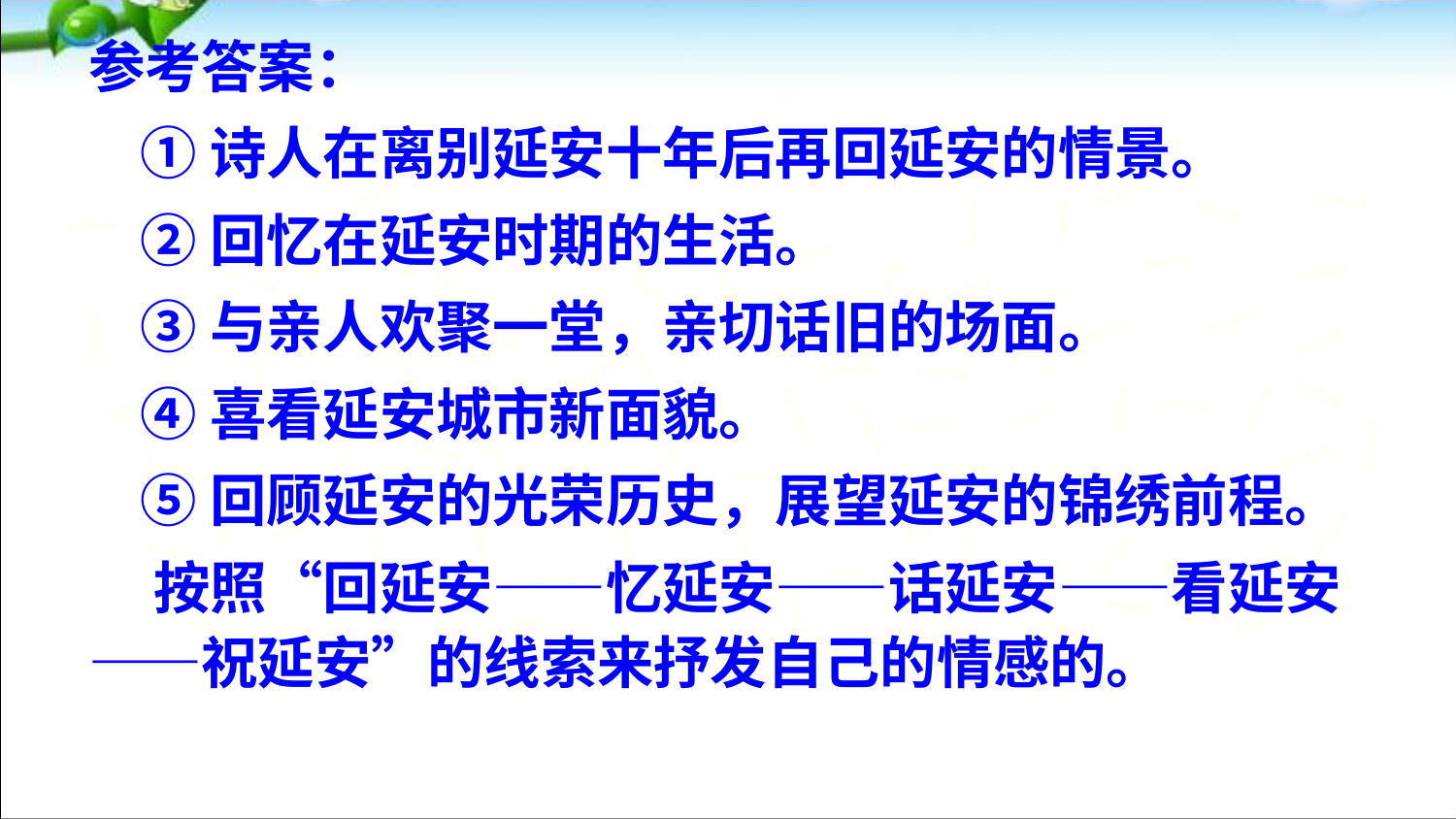

参考答案：
    ①诗人在离别延安十年后再回延安的情景。
    ②回忆在延安时期的生活。
    ③与亲人欢聚一堂，亲切话旧的场面。
    ④喜看延安城市新面貌。
    ⑤回顾延安的光荣历史，展望延安的锦绣前程。
    按照“回延安——忆延安——话延安——看延安——祝延安”的线索来抒发自己的情感的。
状元成才路
状元成才路
状元成才路
状元成才路
状元成才路
状元成才路
状元成才路
状元成才路
状元成才路
状元成才路
状元成才路
状元成才路
状元成才路
状元成才路
状元成才路
状元成才路
状元成才路
状元成才路
状元成才路
状元成才路
状元成才路
状元成才路
状元成才路
状元成才路
状元成才路
状元成才路
状元成才路
状元成才路
状元成才路
状元成才路
状元成才路
状元成才路
状元成才路
状元成才路
状元成才路
状元成才路
状元成才路
状元成才路
状元成才路
状元成才路
状元成才路
状元成才路
状元成才路
状元成才路
状元成才路
状元成才路
状元成才路
状元成才路
状元成才路
状元成才路
状元成才路
状元成才路
状元成才路
状元成才路
状元成才路
状元成才路
状元成才路
状元成才路
状元成才路
状元成才路
状元成才路
状元成才路
状元成才路
状元成才路
状元成才路
状元成才路
状元成才路
状元成才路
状元成才路
状元成才路
状元成才路
状元成才路
状元成才路
状元成才路
状元成才路
状元成才路
状元成才路
状元成才路
状元成才路
状元成才路
状元成才路
状元成才路
状元成才路
状元成才路
状元成才路
状元成才路
状元成才路
状元成才路
状元成才路
状元成才路
状元成才路
状元成才路
状元成才路
状元成才路
状元成才路
状元成才路
状元成才路
状元成才路
状元成才路
状元成才路